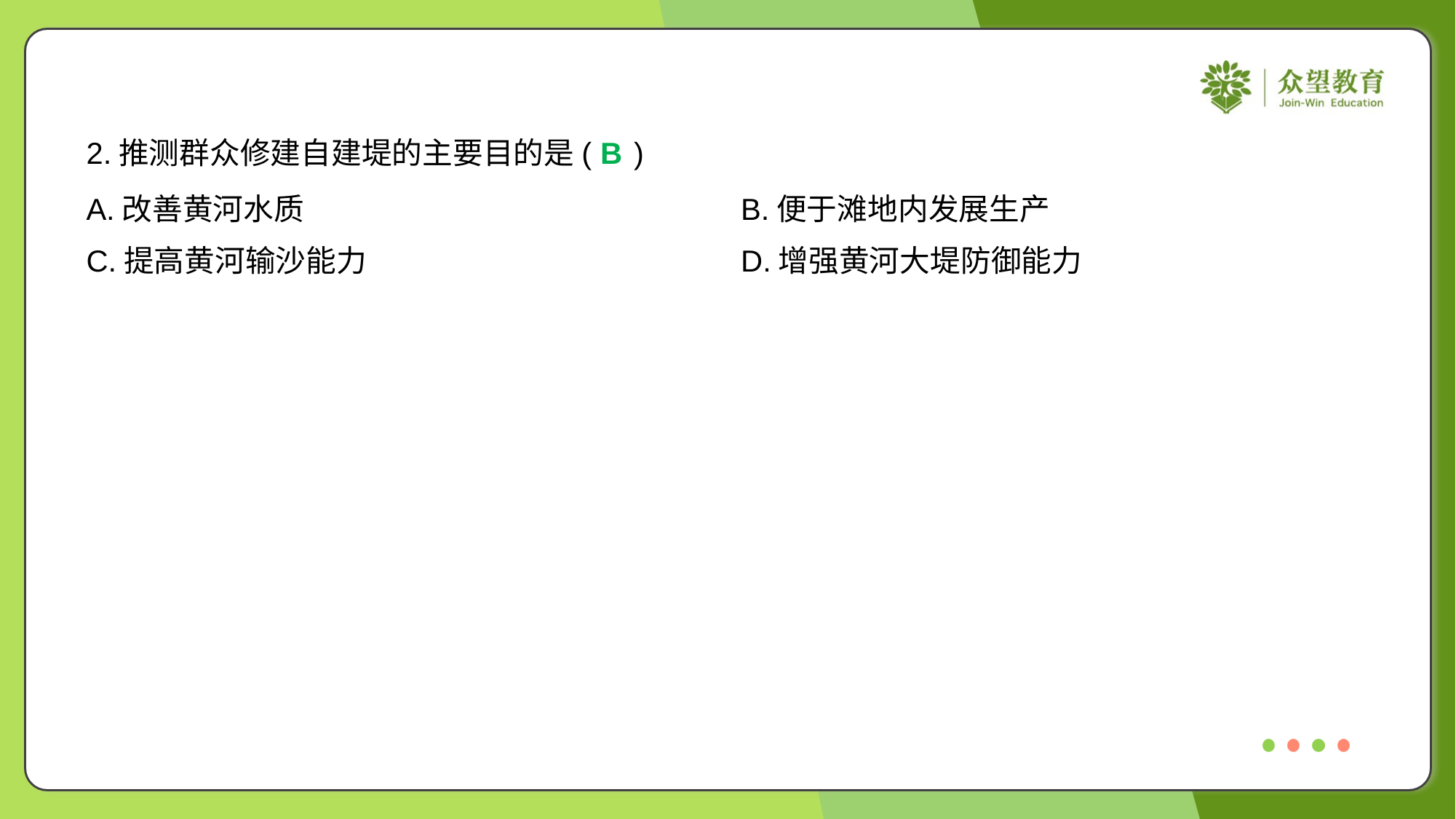

2.推测群众修建自建堤的主要目的是(     )
B
A.改善黄河水质	B.便于滩地内发展生产
C.提高黄河输沙能力	D.增强黄河大堤防御能力